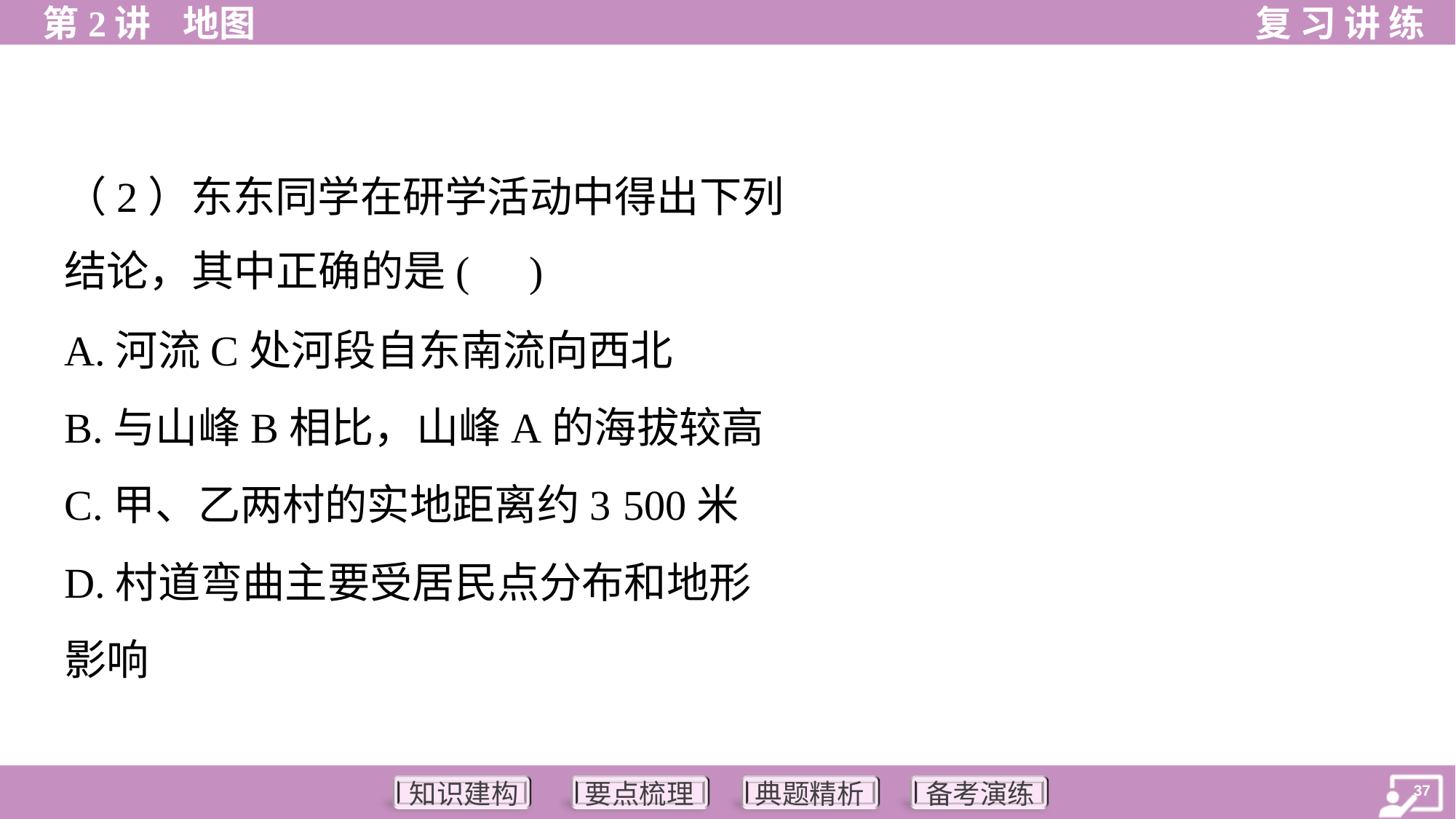

（2）东东同学在研学活动中得出下列
结论，其中正确的是(     )
A.河流C处河段自东南流向西北
B.与山峰B相比，山峰A的海拔较高
C.甲、乙两村的实地距离约3 500米
D.村道弯曲主要受居民点分布和地形
影响